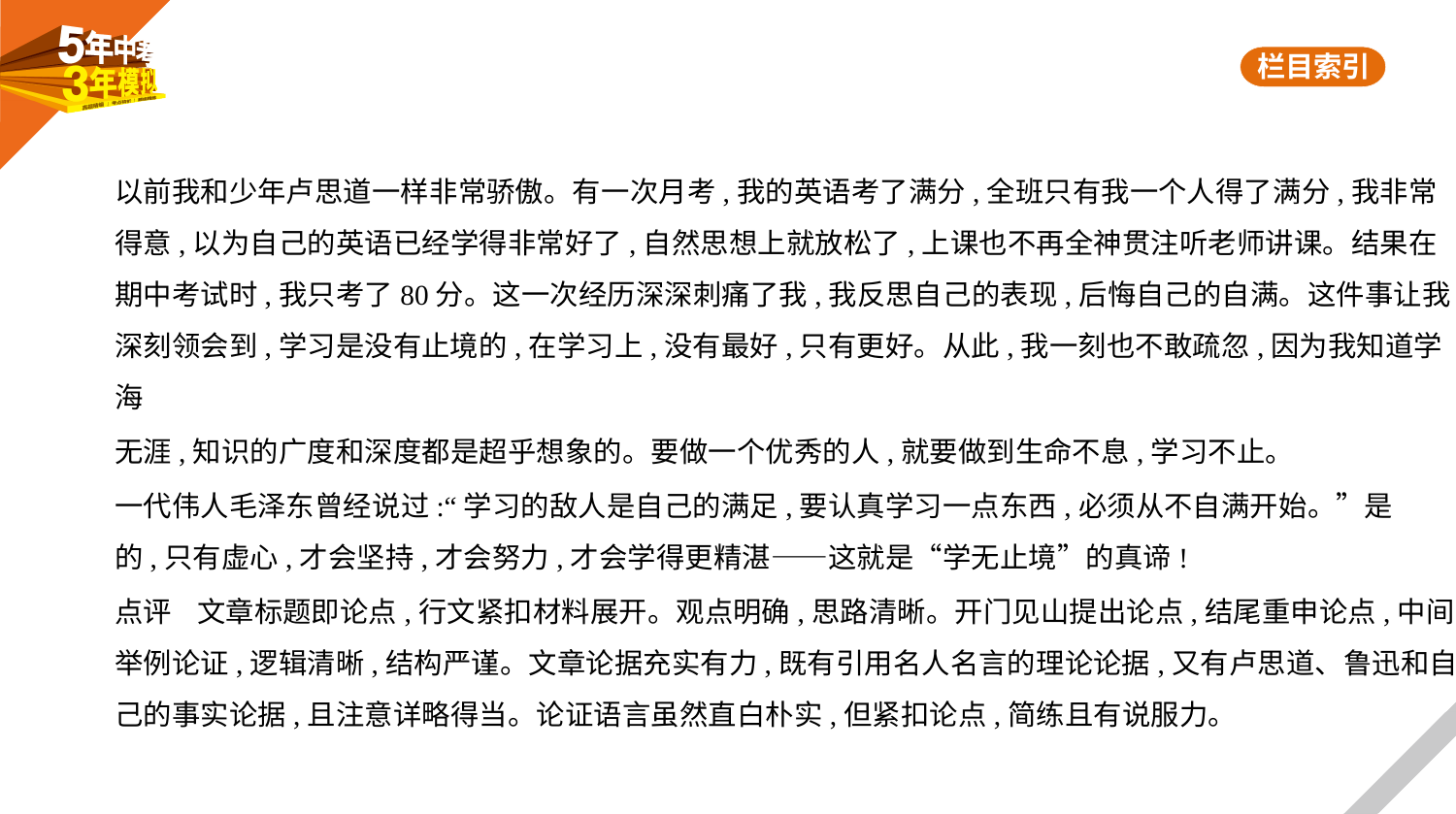

以前我和少年卢思道一样非常骄傲。有一次月考,我的英语考了满分,全班只有我一个人得了满分,我非常
得意,以为自己的英语已经学得非常好了,自然思想上就放松了,上课也不再全神贯注听老师讲课。结果在
期中考试时,我只考了80分。这一次经历深深刺痛了我,我反思自己的表现,后悔自己的自满。这件事让我
深刻领会到,学习是没有止境的,在学习上,没有最好,只有更好。从此,我一刻也不敢疏忽,因为我知道学海
无涯,知识的广度和深度都是超乎想象的。要做一个优秀的人,就要做到生命不息,学习不止。
一代伟人毛泽东曾经说过:“学习的敌人是自己的满足,要认真学习一点东西,必须从不自满开始。”是
的,只有虚心,才会坚持,才会努力,才会学得更精湛——这就是“学无止境”的真谛!
点评    文章标题即论点,行文紧扣材料展开。观点明确,思路清晰。开门见山提出论点,结尾重申论点,中间
举例论证,逻辑清晰,结构严谨。文章论据充实有力,既有引用名人名言的理论论据,又有卢思道、鲁迅和自
己的事实论据,且注意详略得当。论证语言虽然直白朴实,但紧扣论点,简练且有说服力。